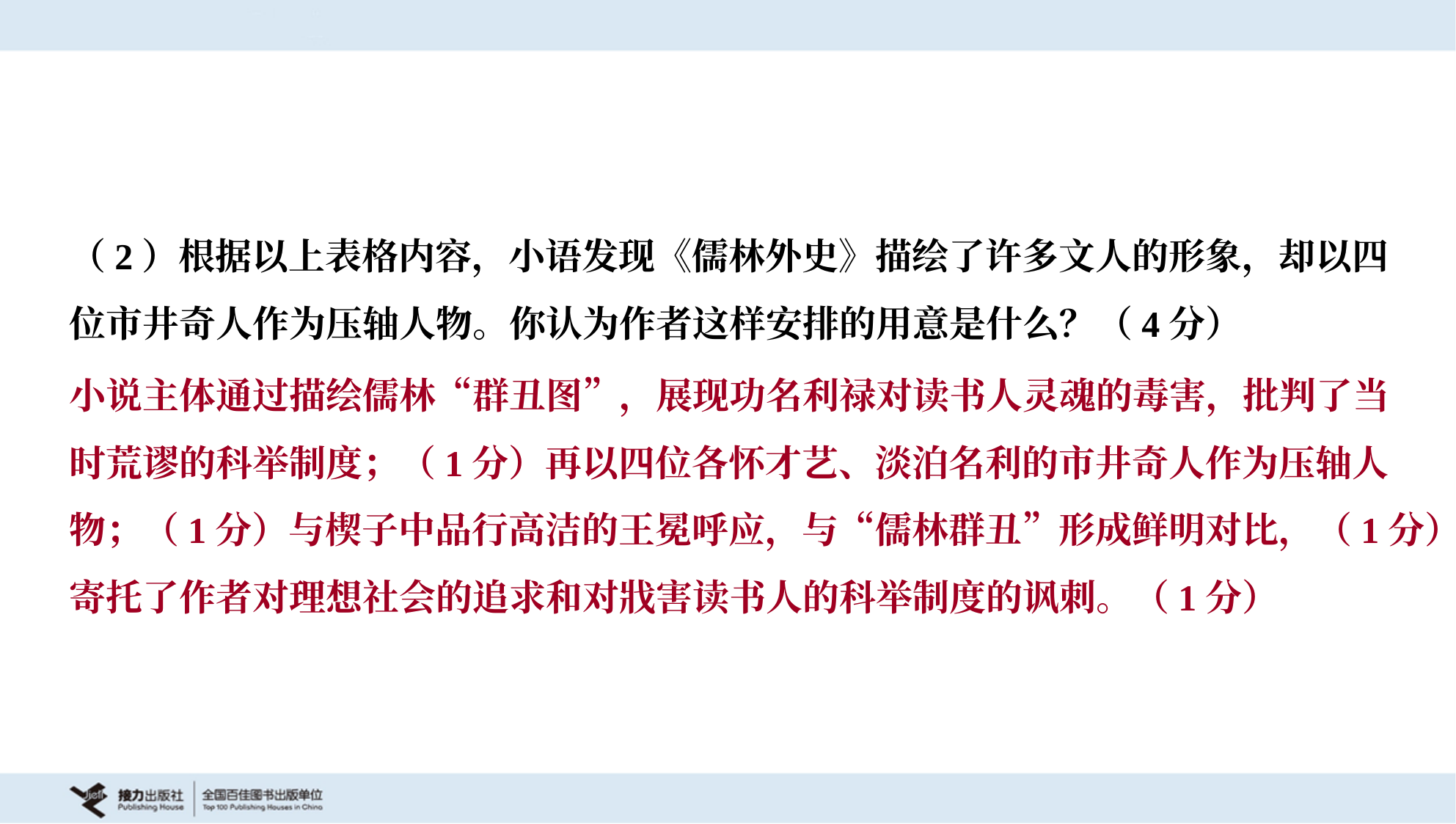

（2）根据以上表格内容，小语发现《儒林外史》描绘了许多文人的形象，却以四
位市井奇人作为压轴人物。你认为作者这样安排的用意是什么？（4分）
小说主体通过描绘儒林“群丑图”，展现功名利禄对读书人灵魂的毒害，批判了当
时荒谬的科举制度；（1分）再以四位各怀才艺、淡泊名利的市井奇人作为压轴人
物；（1分）与楔子中品行高洁的王冕呼应，与“儒林群丑”形成鲜明对比，（1分）
寄托了作者对理想社会的追求和对戕害读书人的科举制度的讽刺。（1分）